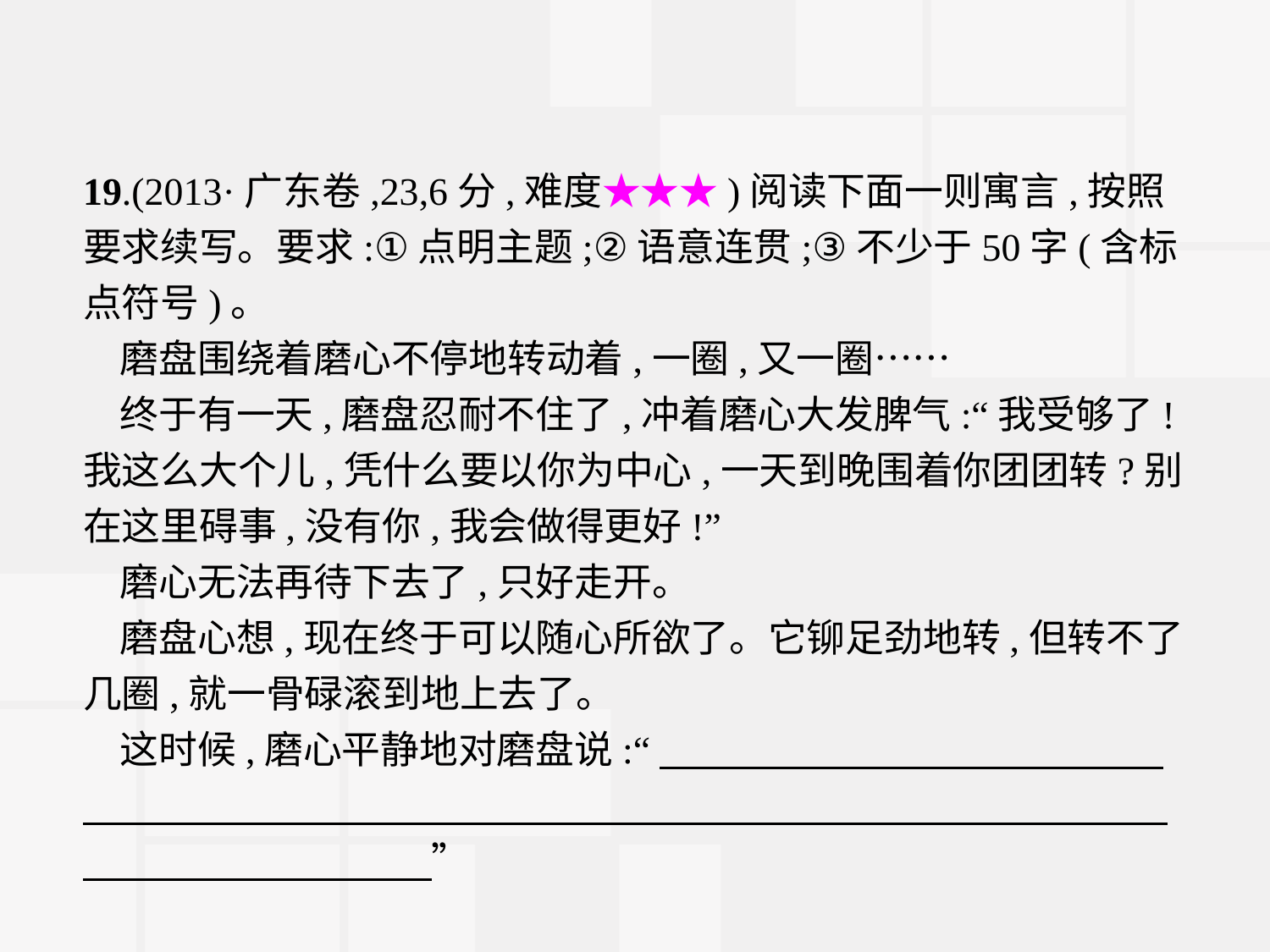

19.(2013·广东卷,23,6分,难度★★★)阅读下面一则寓言,按照要求续写。要求:①点明主题;②语意连贯;③不少于50字(含标点符号)。
磨盘围绕着磨心不停地转动着,一圈,又一圈……
终于有一天,磨盘忍耐不住了,冲着磨心大发脾气:“我受够了!我这么大个儿,凭什么要以你为中心,一天到晚围着你团团转?别在这里碍事,没有你,我会做得更好!”
磨心无法再待下去了,只好走开。
磨盘心想,现在终于可以随心所欲了。它铆足劲地转,但转不了几圈,就一骨碌滚到地上去了。
这时候,磨心平静地对磨盘说:“　　　　　　　　　　　　　　　　　　　　　　　　　　　　　　　　　　　　　　　　　　　　　　　　　　”